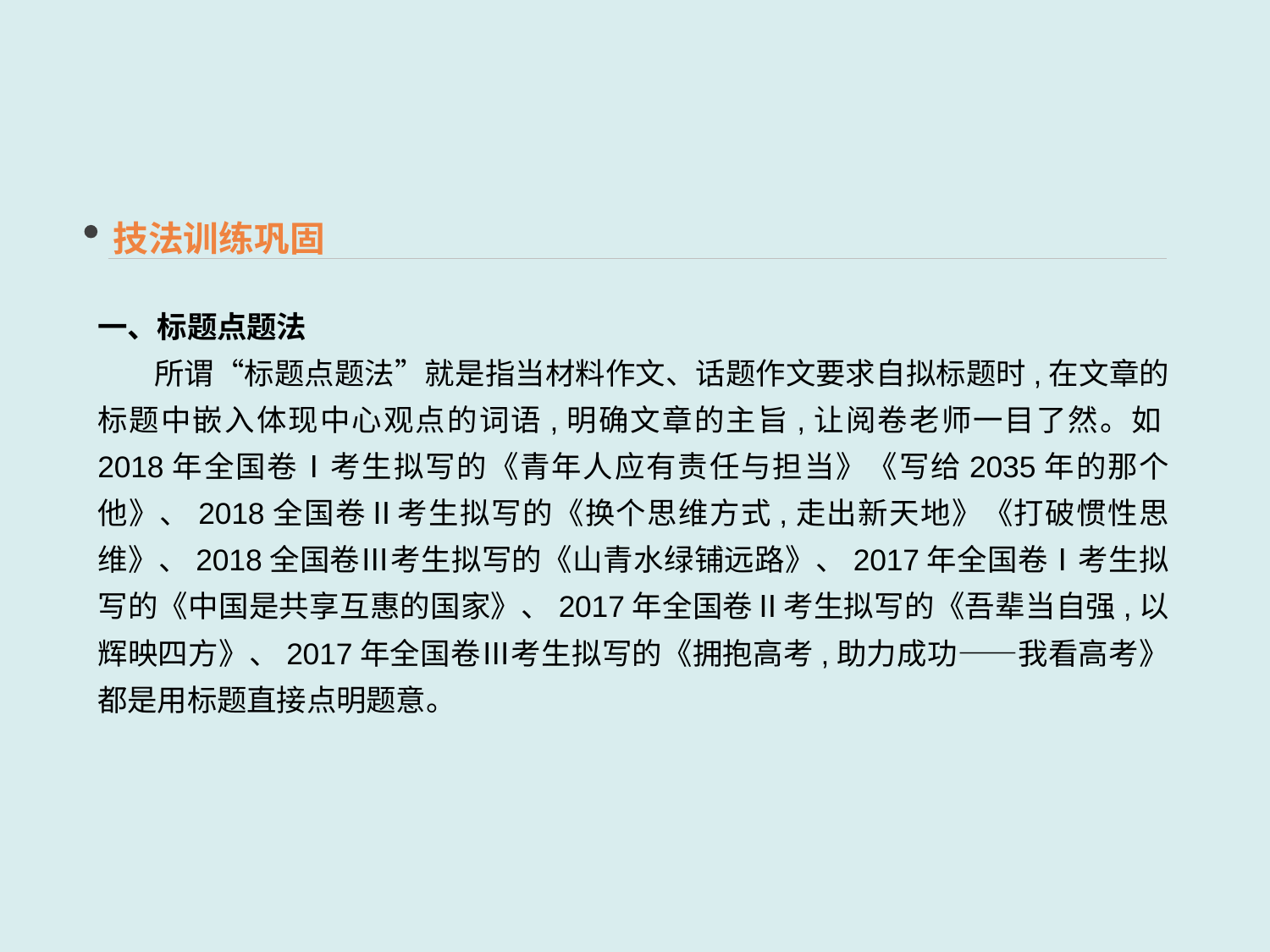

技法训练巩固

一、标题点题法
       所谓“标题点题法”就是指当材料作文、话题作文要求自拟标题时,在文章的标题中嵌入体现中心观点的词语,明确文章的主旨,让阅卷老师一目了然。如2018年全国卷Ⅰ考生拟写的《青年人应有责任与担当》《写给2035年的那个他》、2018全国卷Ⅱ考生拟写的《换个思维方式,走出新天地》《打破惯性思维》、2018全国卷Ⅲ考生拟写的《山青水绿铺远路》、2017年全国卷Ⅰ考生拟写的《中国是共享互惠的国家》、2017年全国卷Ⅱ考生拟写的《吾辈当自强,以辉映四方》、2017年全国卷Ⅲ考生拟写的《拥抱高考,助力成功——我看高考》都是用标题直接点明题意。